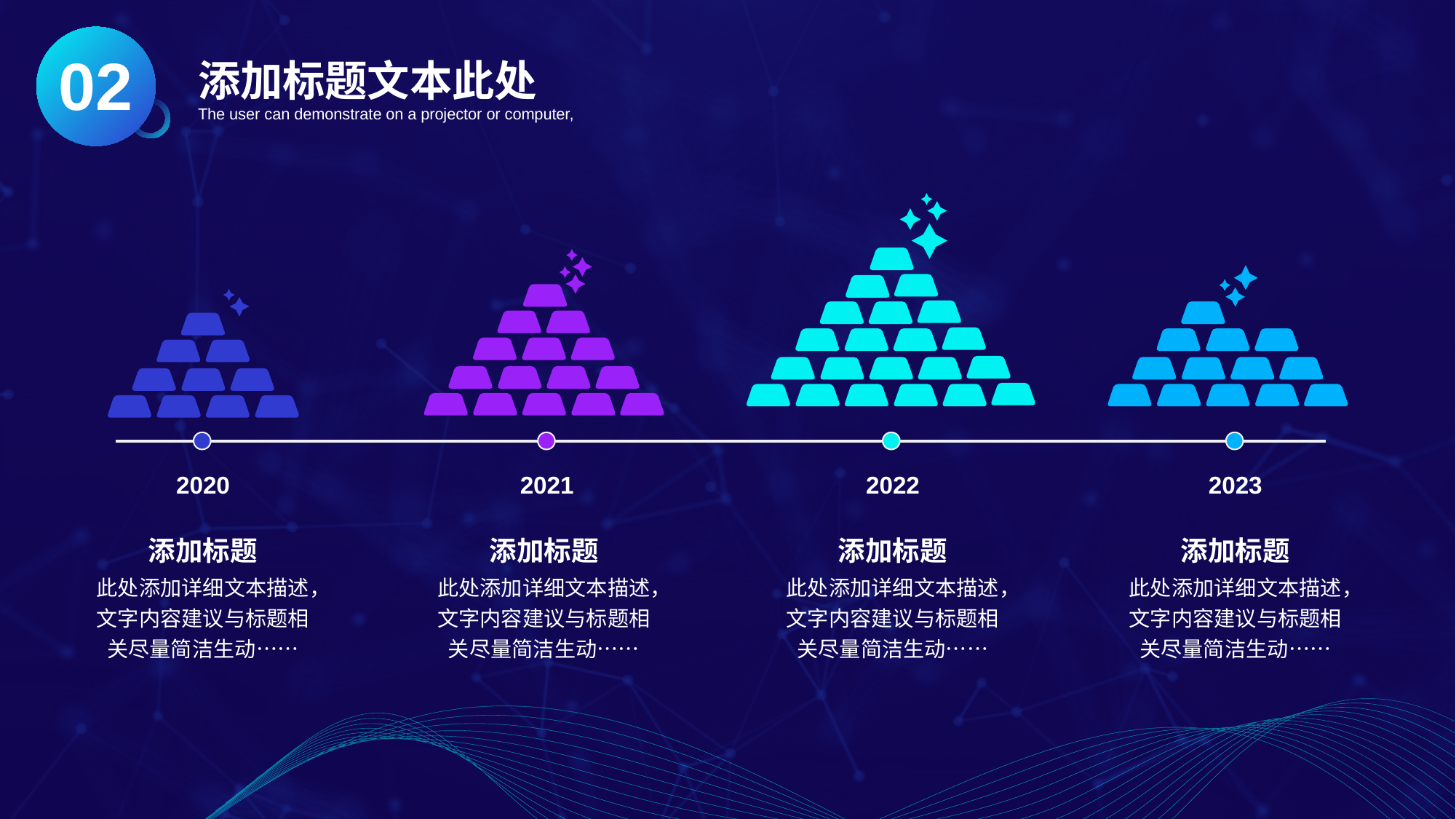

02
添加标题文本此处
The user can demonstrate on a projector or computer,

2020
2021
2022
2023
添加标题
此处添加详细文本描述，文字内容建议与标题相关尽量简洁生动……
添加标题
此处添加详细文本描述，文字内容建议与标题相关尽量简洁生动……
添加标题
此处添加详细文本描述，文字内容建议与标题相关尽量简洁生动……
添加标题
此处添加详细文本描述，文字内容建议与标题相关尽量简洁生动……